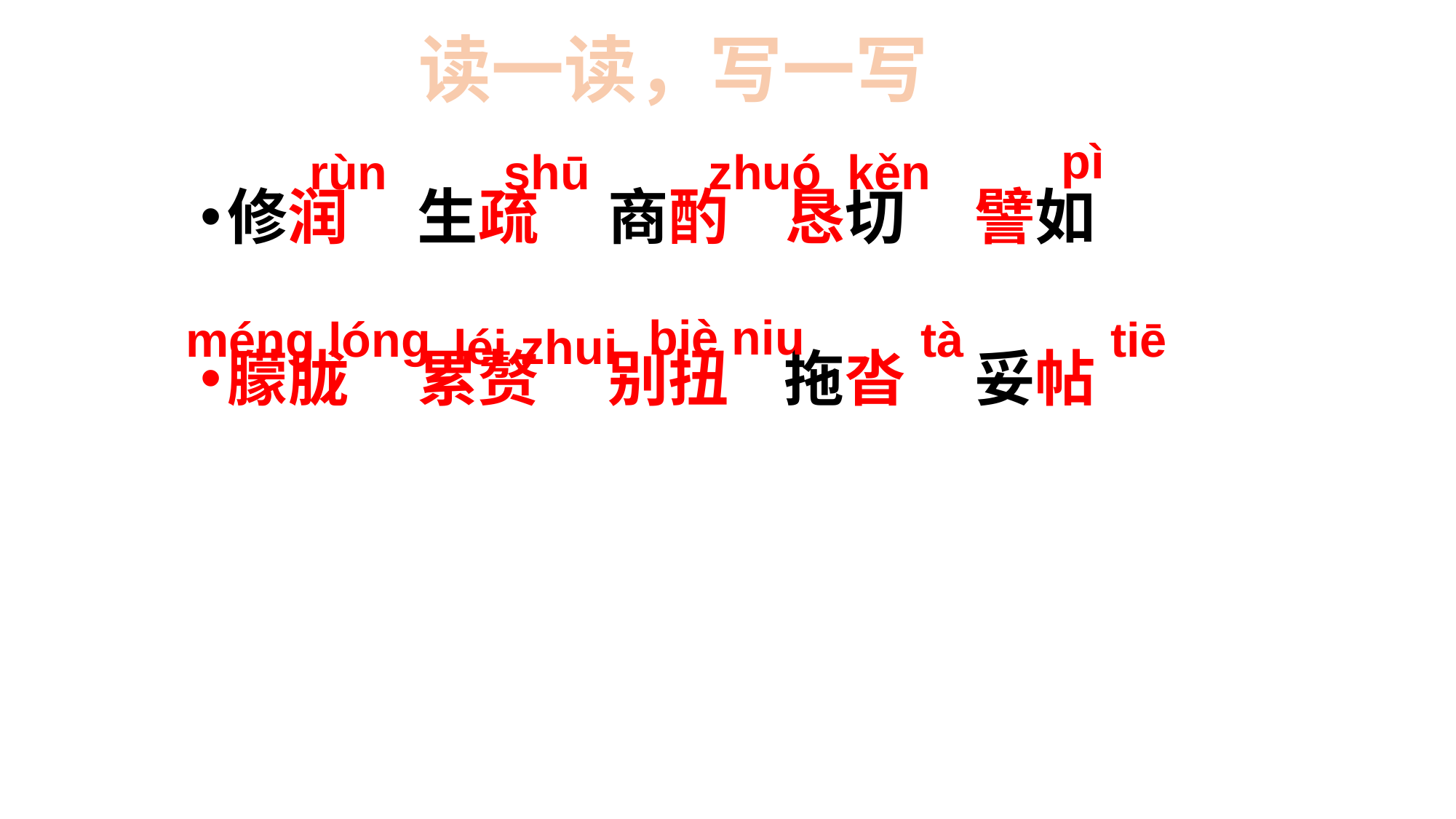

# 读一读，写一写
pì
 rùn
shū
zhuó
kěn
修润     生疏     商酌    恳切     譬如

朦胧     累赘     别扭    拖沓     妥帖
biè niu
méng lóng
tà
tiē
léi zhui